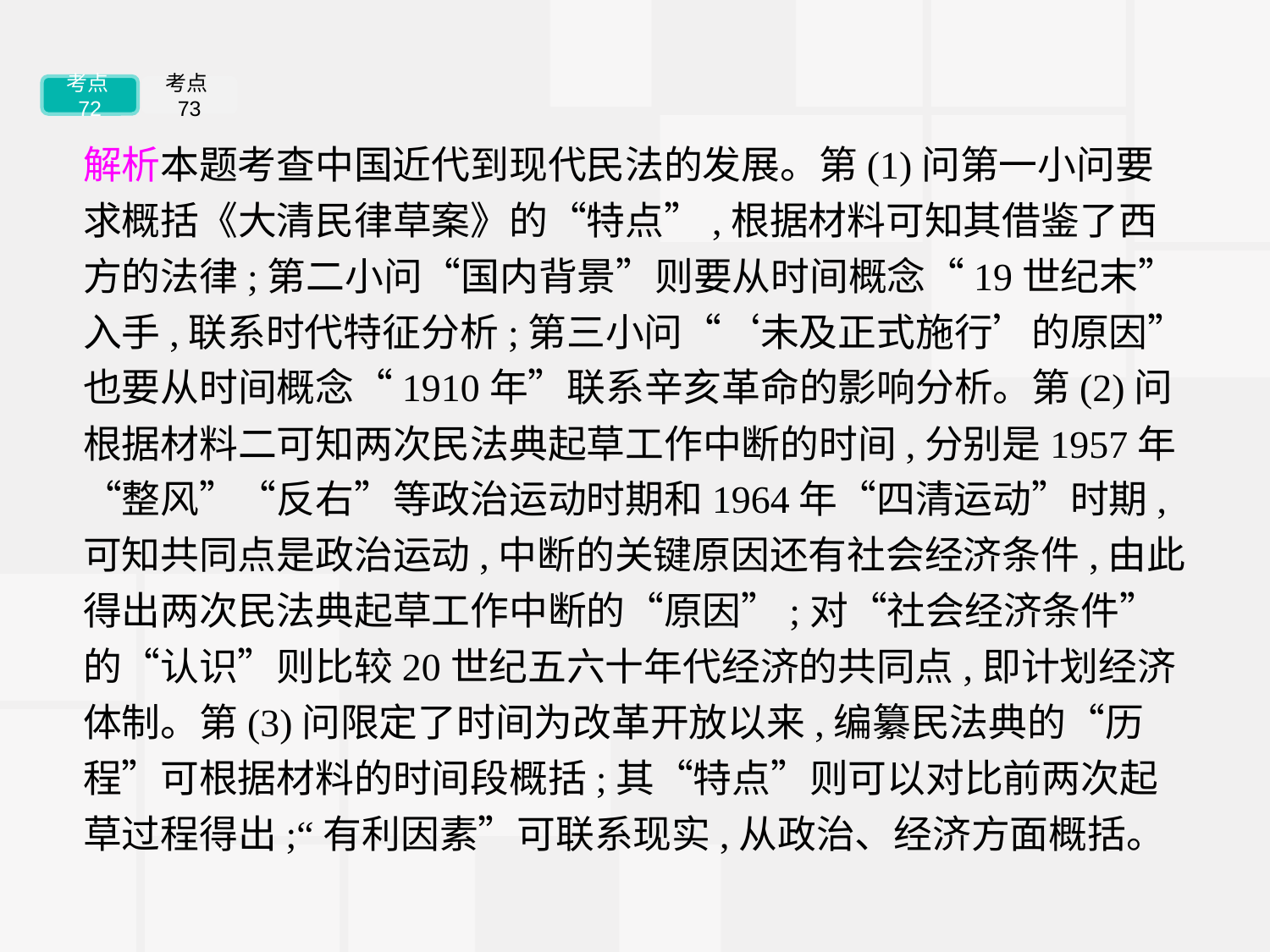

考点72
考点73
解析本题考查中国近代到现代民法的发展。第(1)问第一小问要求概括《大清民律草案》的“特点”,根据材料可知其借鉴了西方的法律;第二小问“国内背景”则要从时间概念“19世纪末”入手,联系时代特征分析;第三小问“‘未及正式施行’的原因”也要从时间概念“1910年”联系辛亥革命的影响分析。第(2)问根据材料二可知两次民法典起草工作中断的时间,分别是1957年“整风”“反右”等政治运动时期和1964年“四清运动”时期,可知共同点是政治运动,中断的关键原因还有社会经济条件,由此得出两次民法典起草工作中断的“原因”;对“社会经济条件”的“认识”则比较20世纪五六十年代经济的共同点,即计划经济体制。第(3)问限定了时间为改革开放以来,编纂民法典的“历程”可根据材料的时间段概括;其“特点”则可以对比前两次起草过程得出;“有利因素”可联系现实,从政治、经济方面概括。